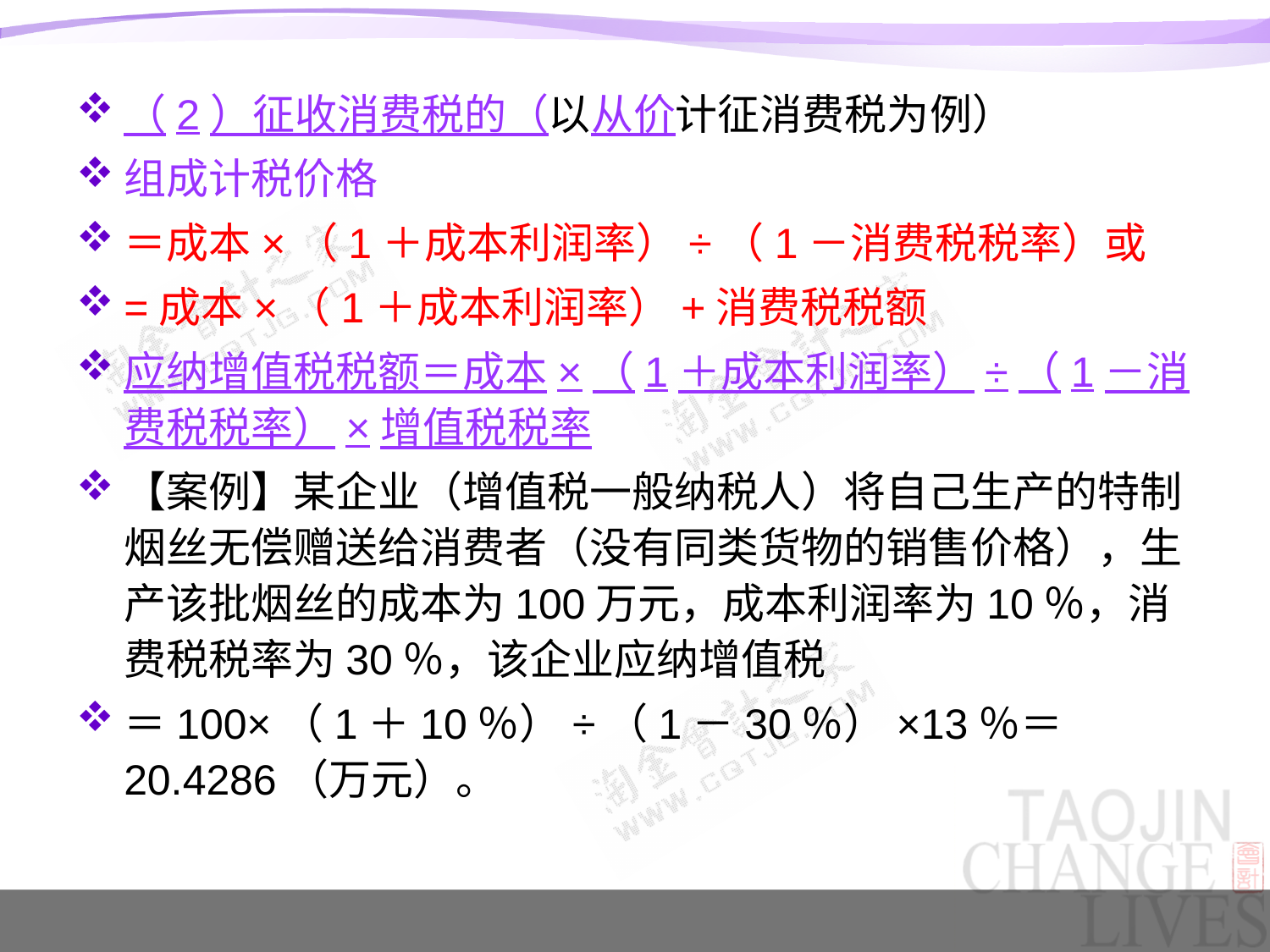

（2）征收消费税的（以从价计征消费税为例）
组成计税价格
＝成本×（1＋成本利润率）÷（1－消费税税率）或
=成本×（1＋成本利润率）+消费税税额
应纳增值税税额＝成本×（1＋成本利润率）÷（1－消费税税率）×增值税税率
【案例】某企业（增值税一般纳税人）将自己生产的特制烟丝无偿赠送给消费者（没有同类货物的销售价格），生产该批烟丝的成本为100万元，成本利润率为10％，消费税税率为30％，该企业应纳增值税
＝100×（1＋10％）÷（1－30％）×13％＝20.4286（万元）。
#